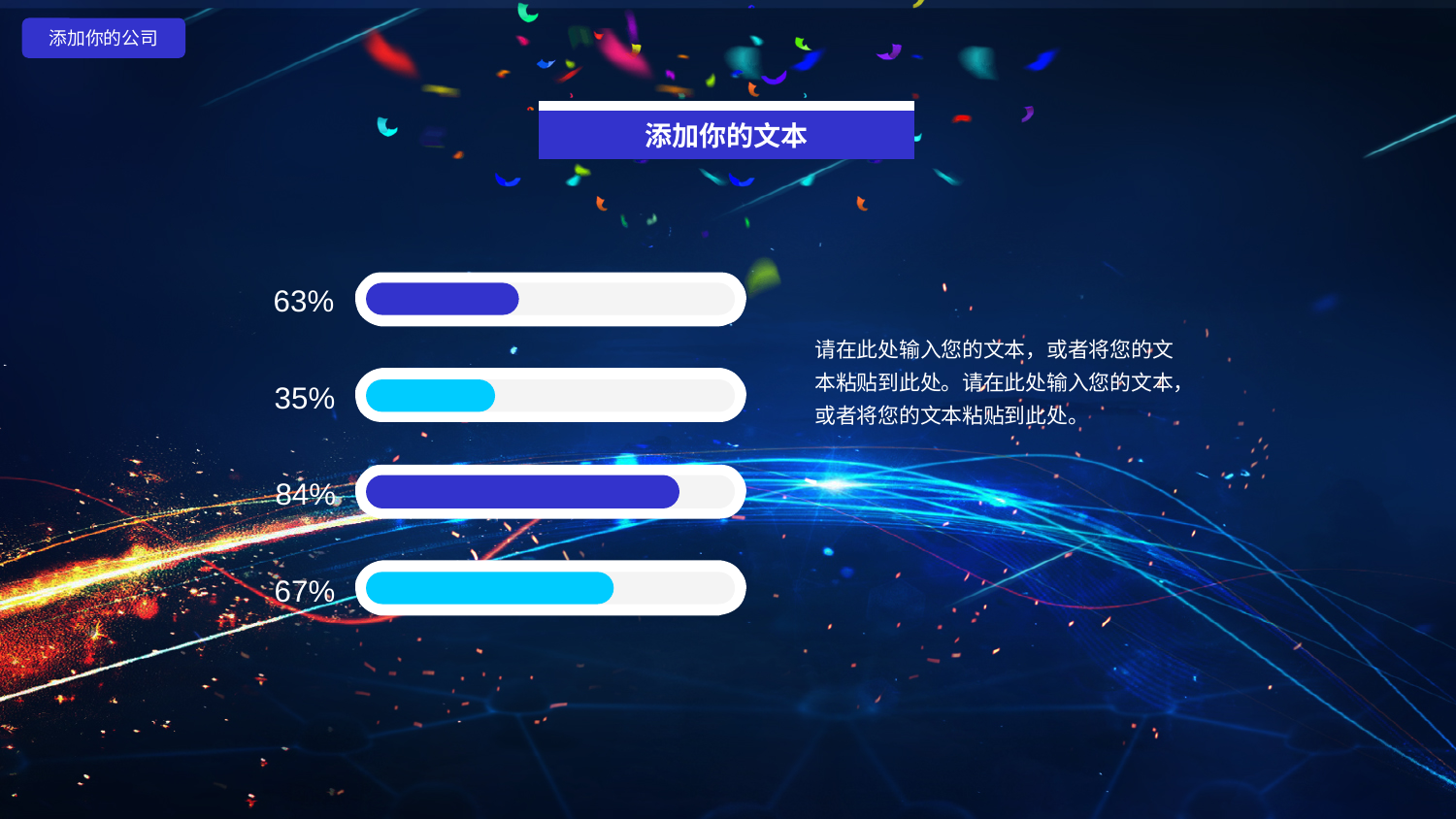

添加你的公司

添加你的文本

63%

请在此处输入您的文本，或者将您的文本粘贴到此处。请在此处输入您的文本，或者将您的文本粘贴到此处。

35%

84%

67%